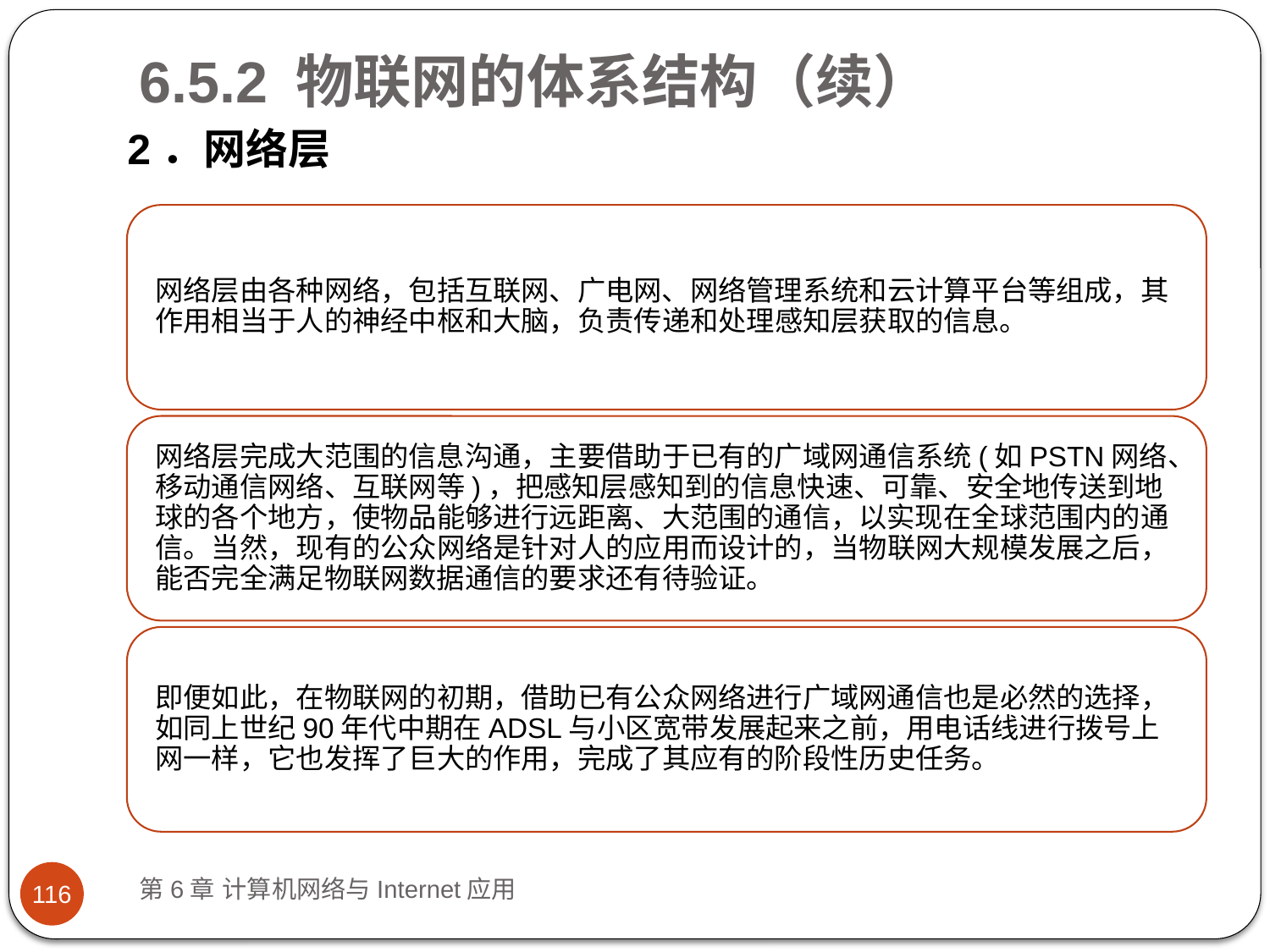

# 6.5.2 物联网的体系结构（续）
2．网络层

网络层由各种网络，包括互联网、广电网、网络管理系统和云计算平台等组成，其作用相当于人的神经中枢和大脑，负责传递和处理感知层获取的信息。
网络层完成大范围的信息沟通，主要借助于已有的广域网通信系统(如PSTN网络、移动通信网络、互联网等)，把感知层感知到的信息快速、可靠、安全地传送到地球的各个地方，使物品能够进行远距离、大范围的通信，以实现在全球范围内的通信。当然，现有的公众网络是针对人的应用而设计的，当物联网大规模发展之后，能否完全满足物联网数据通信的要求还有待验证。
即便如此，在物联网的初期，借助已有公众网络进行广域网通信也是必然的选择，如同上世纪90年代中期在ADSL与小区宽带发展起来之前，用电话线进行拨号上网一样，它也发挥了巨大的作用，完成了其应有的阶段性历史任务。
第6章 计算机网络与Internet应用
116